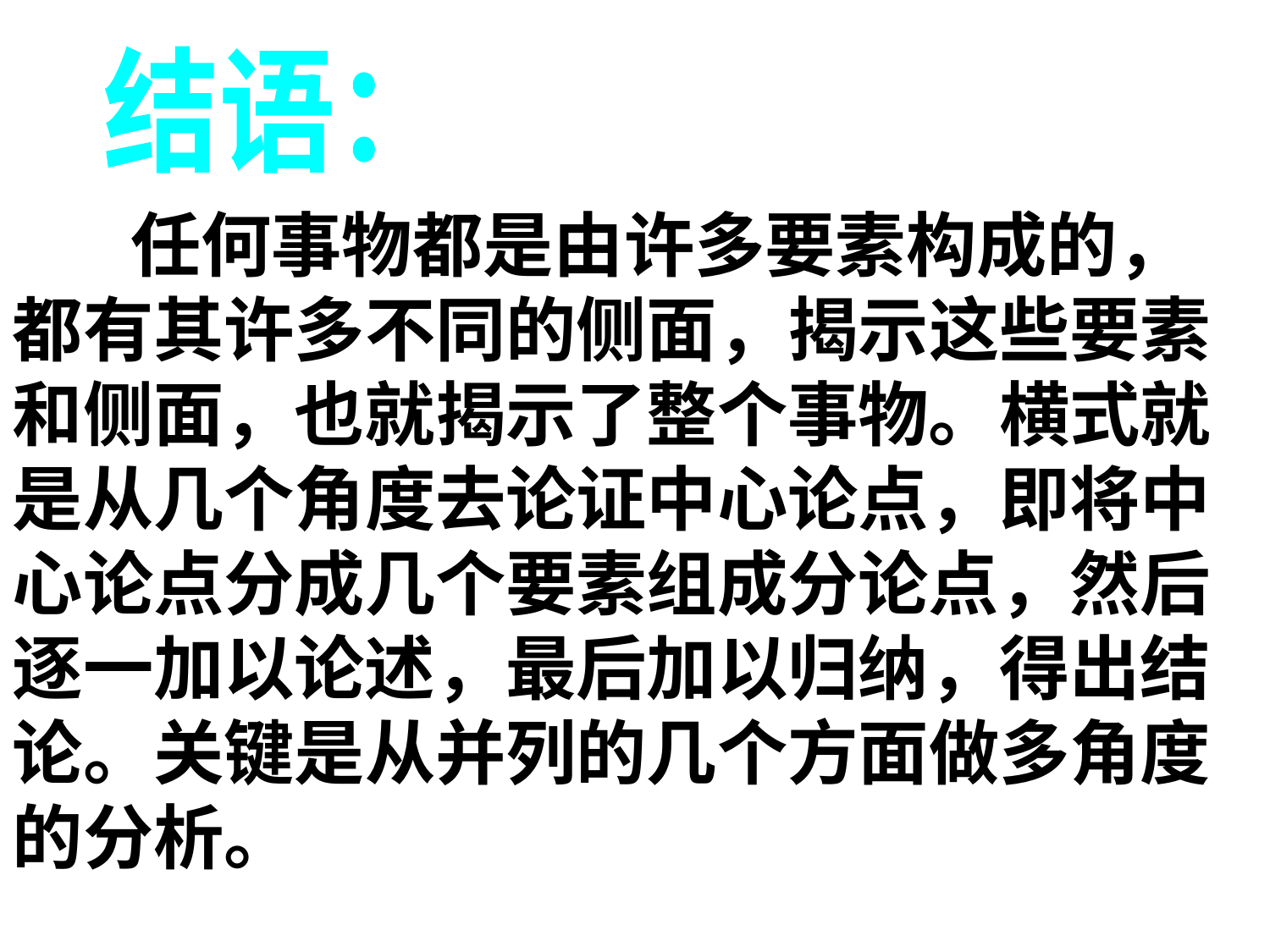

结语：
    任何事物都是由许多要素构成的，都有其许多不同的侧面，揭示这些要素和侧面，也就揭示了整个事物。横式就是从几个角度去论证中心论点，即将中心论点分成几个要素组成分论点，然后逐一加以论述，最后加以归纳，得出结论。关键是从并列的几个方面做多角度的分析。